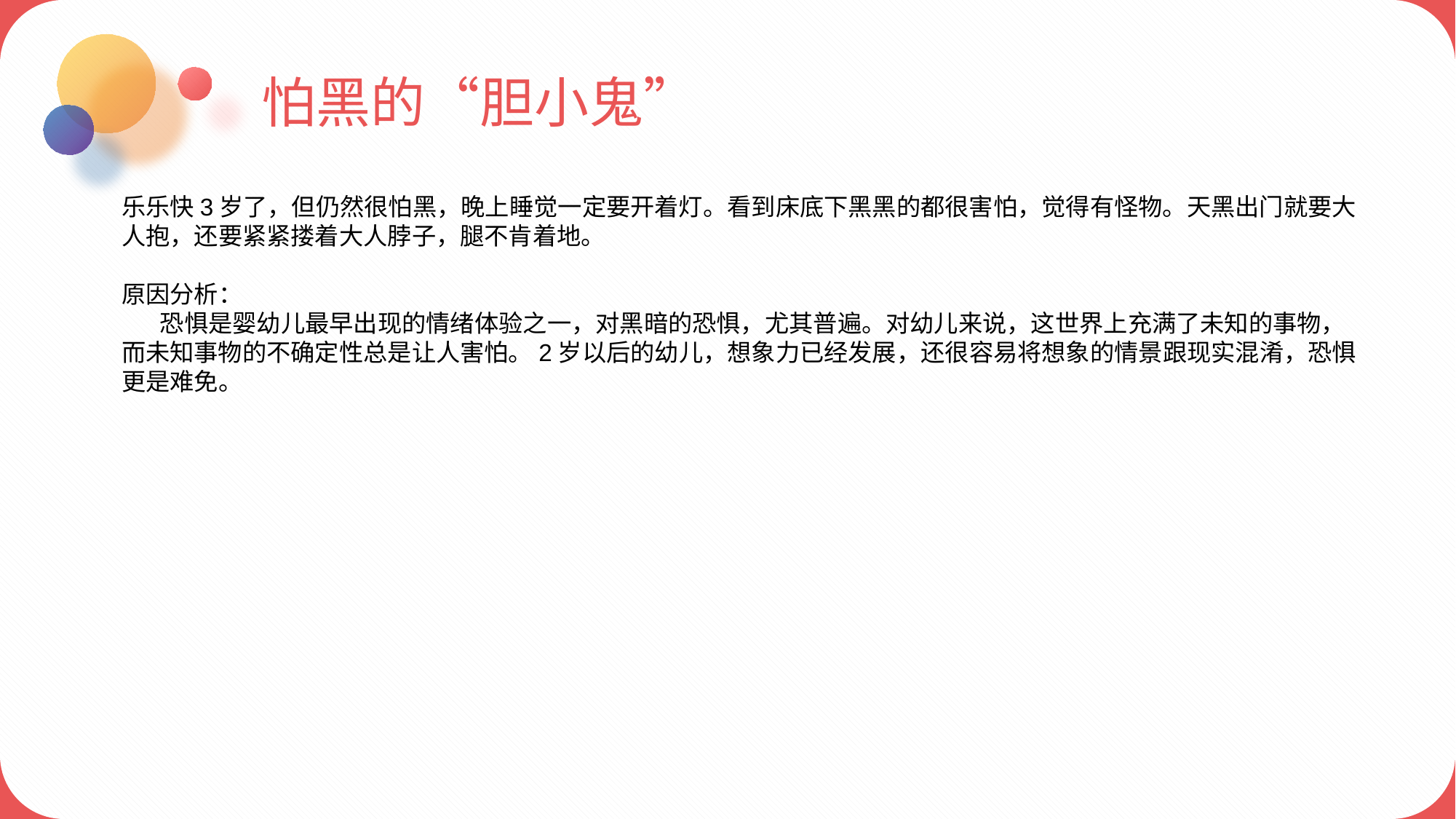

怕黑的“胆小鬼”
乐乐快3岁了，但仍然很怕黑，晚上睡觉一定要开着灯。看到床底下黑黑的都很害怕，觉得有怪物。天黑出门就要大人抱，还要紧紧搂着大人脖子，腿不肯着地。

原因分析：
      恐惧是婴幼儿最早出现的情绪体验之一，对黑暗的恐惧，尤其普遍。对幼儿来说，这世界上充满了未知的事物，而未知事物的不确定性总是让人害怕。2岁以后的幼儿，想象力已经发展，还很容易将想象的情景跟现实混淆，恐惧更是难免。